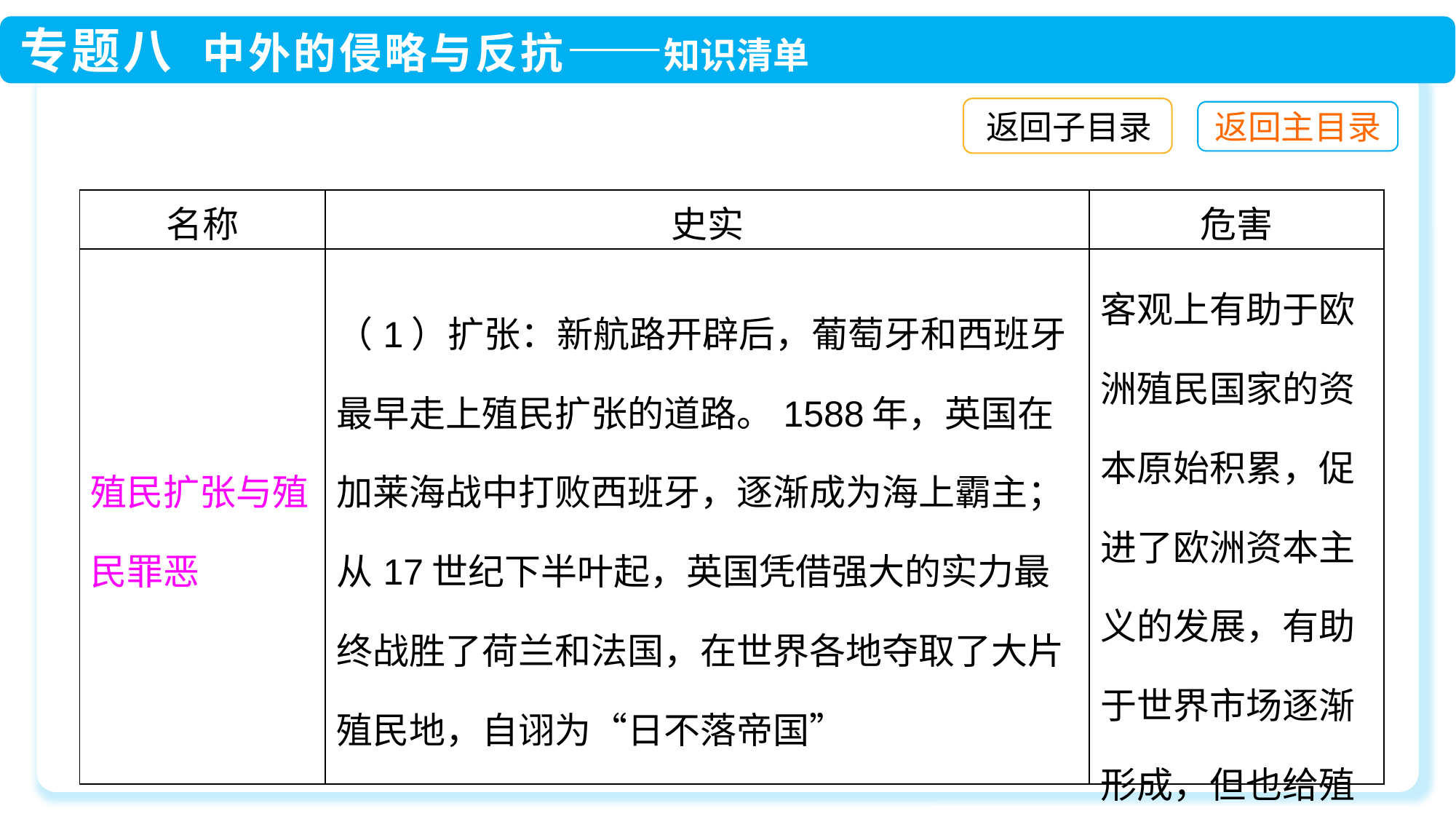

返回子目录
| 名称 | 史实 | 危害 |
| --- | --- | --- |
| 殖民扩张与殖民罪恶 | （1）扩张：新航路开辟后，葡萄牙和西班牙最早走上殖民扩张的道路。1588年，英国在加莱海战中打败西班牙，逐渐成为海上霸主；从17世纪下半叶起，英国凭借强大的实力最终战胜了荷兰和法国，在世界各地夺取了大片殖民地，自诩为“日不落帝国” | 客观上有助于欧洲殖民国家的资本原始积累，促进了欧洲资本主义的发展，有助于世界市场逐渐形成，但也给殖民地人民带来了 |